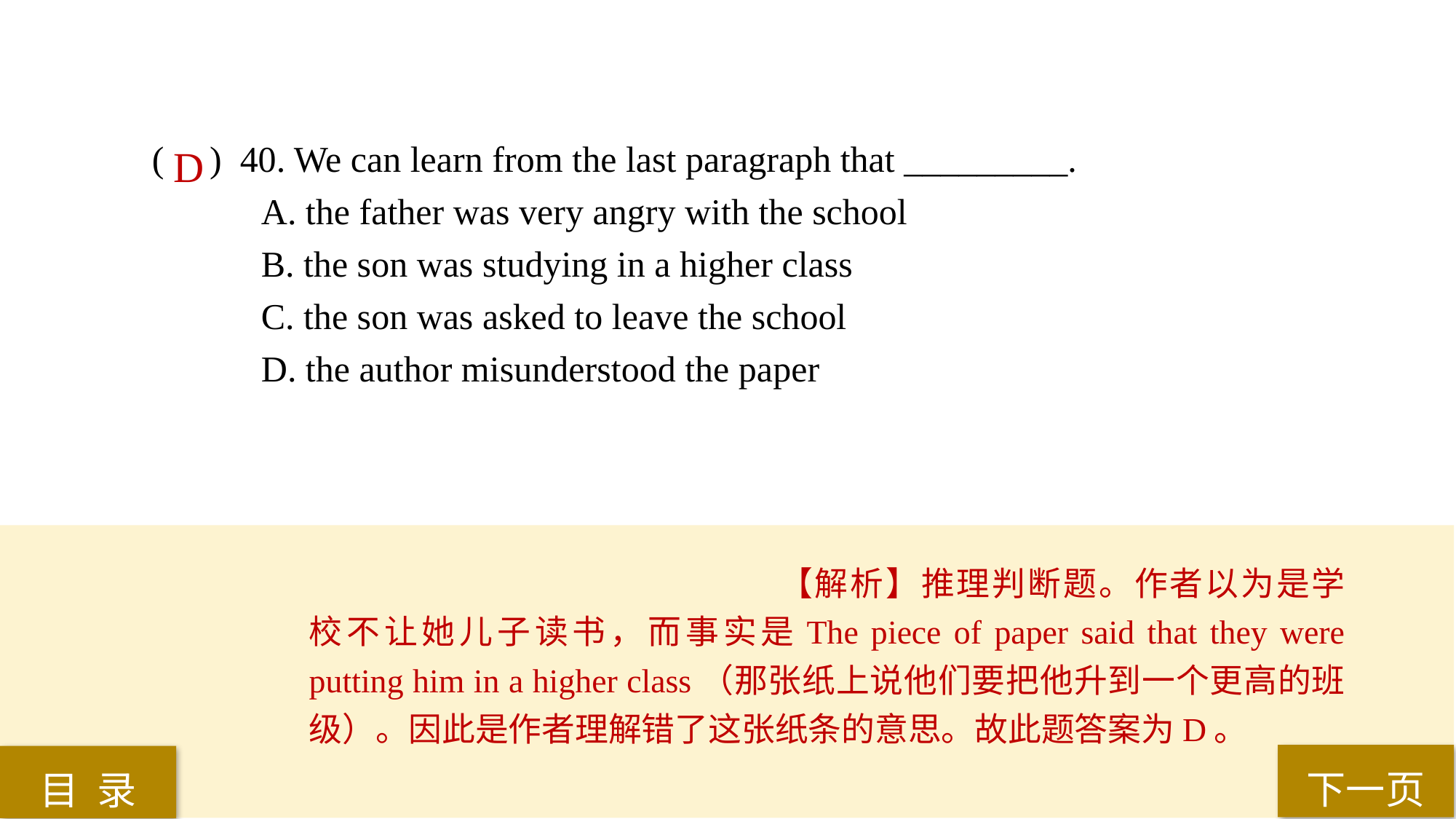

(     )  40. We can learn from the last paragraph that _________.
A. the father was very angry with the school
B. the son was studying in a higher class
C. the son was asked to leave the school
D. the author misunderstood the paper
D
【解析】推理判断题。作者以为是学校不让她儿子读书，而事实是The piece of paper said that they were putting him in a higher class（那张纸上说他们要把他升到一个更高的班级）。因此是作者理解错了这张纸条的意思。故此题答案为D。